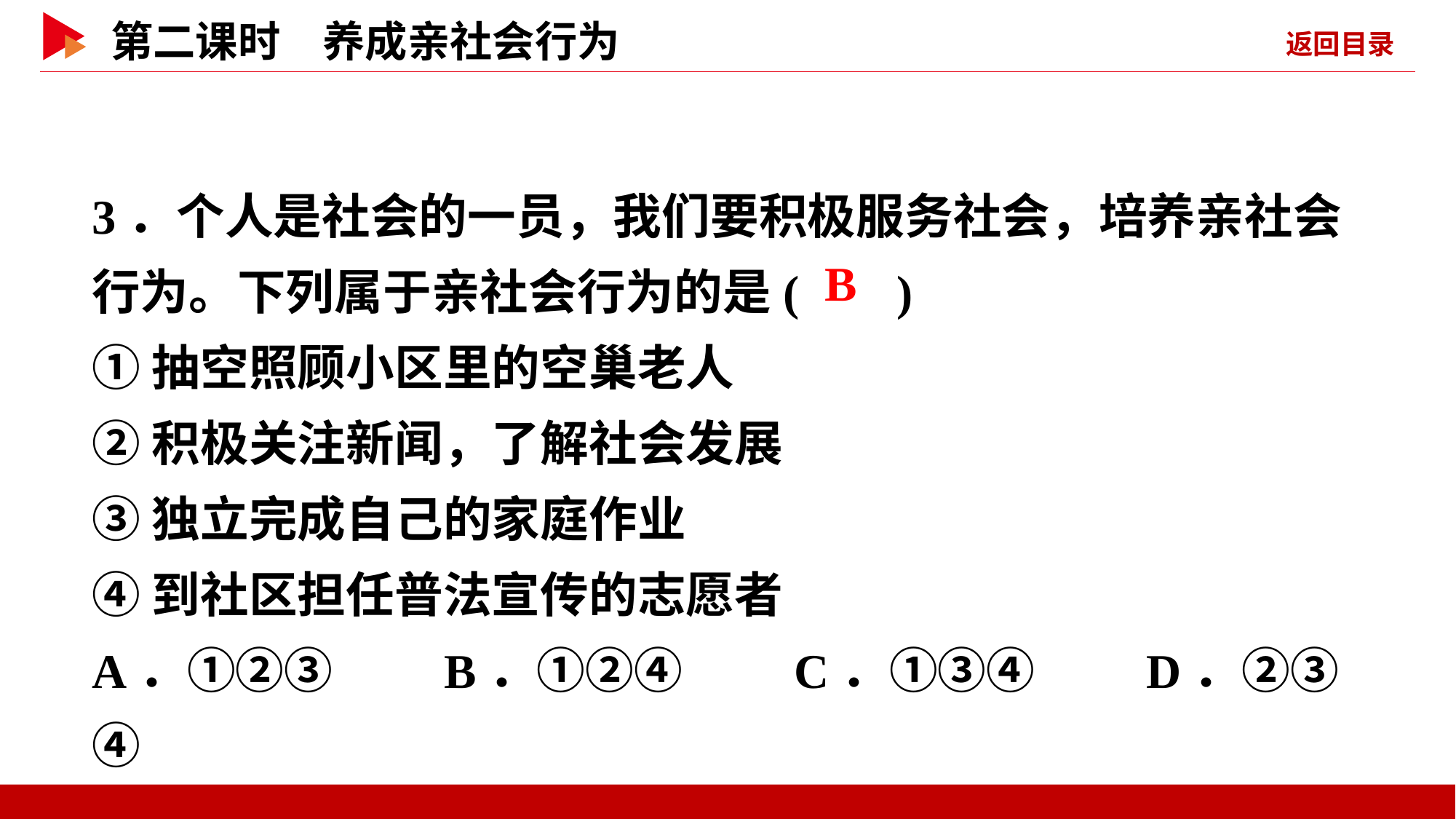

3．个人是社会的一员，我们要积极服务社会，培养亲社会行为。下列属于亲社会行为的是(        )
①抽空照顾小区里的空巢老人
②积极关注新闻，了解社会发展
③独立完成自己的家庭作业
④到社区担任普法宣传的志愿者
A．①②③         B．①②④         C．①③④         D．②③④
   B